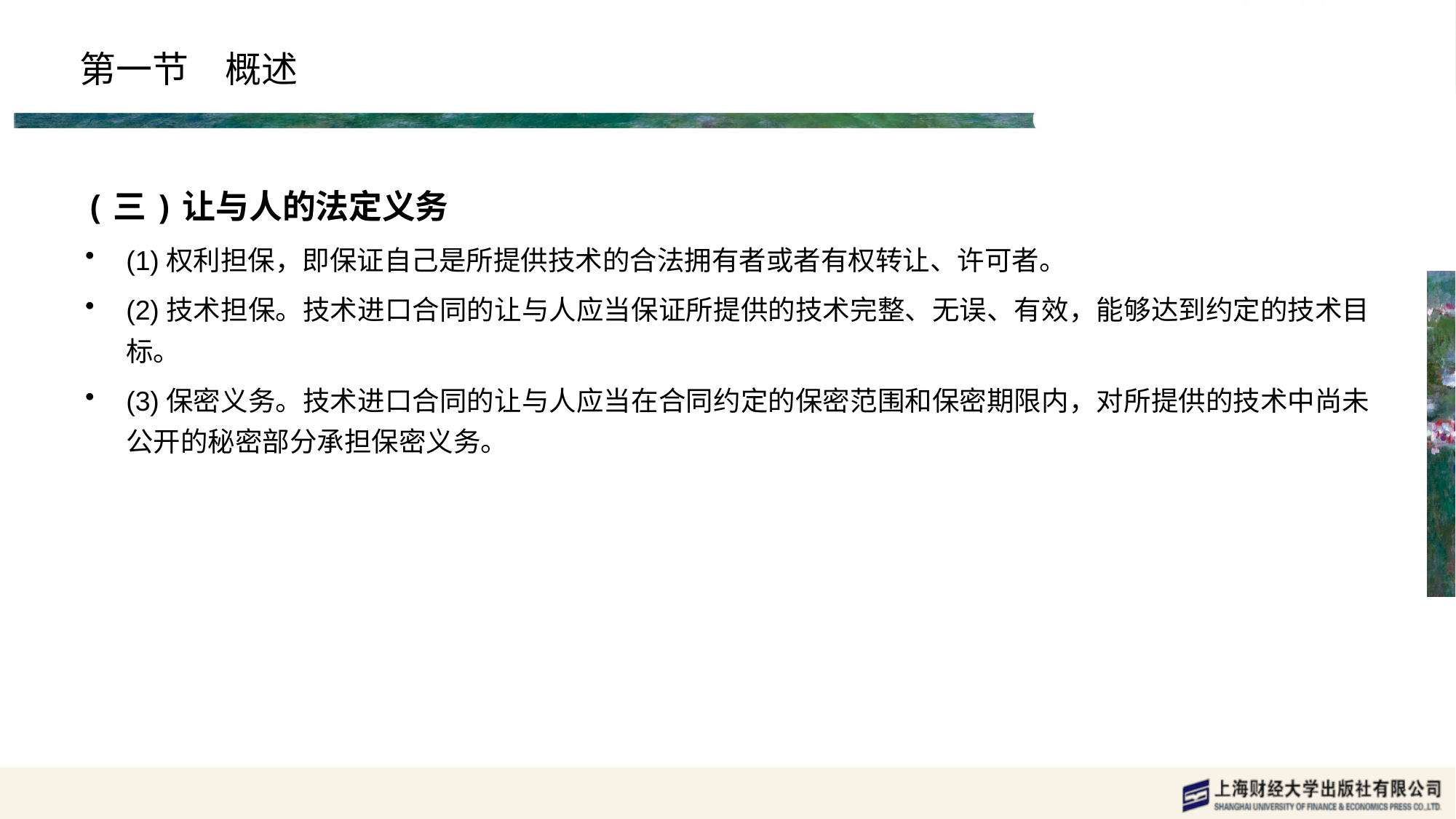

# 第一节　概述
(三)让与人的法定义务
(1)权利担保，即保证自己是所提供技术的合法拥有者或者有权转让、许可者。
(2)技术担保。技术进口合同的让与人应当保证所提供的技术完整、无误、有效，能够达到约定的技术目标。
(3)保密义务。技术进口合同的让与人应当在合同约定的保密范围和保密期限内，对所提供的技术中尚未公开的秘密部分承担保密义务。